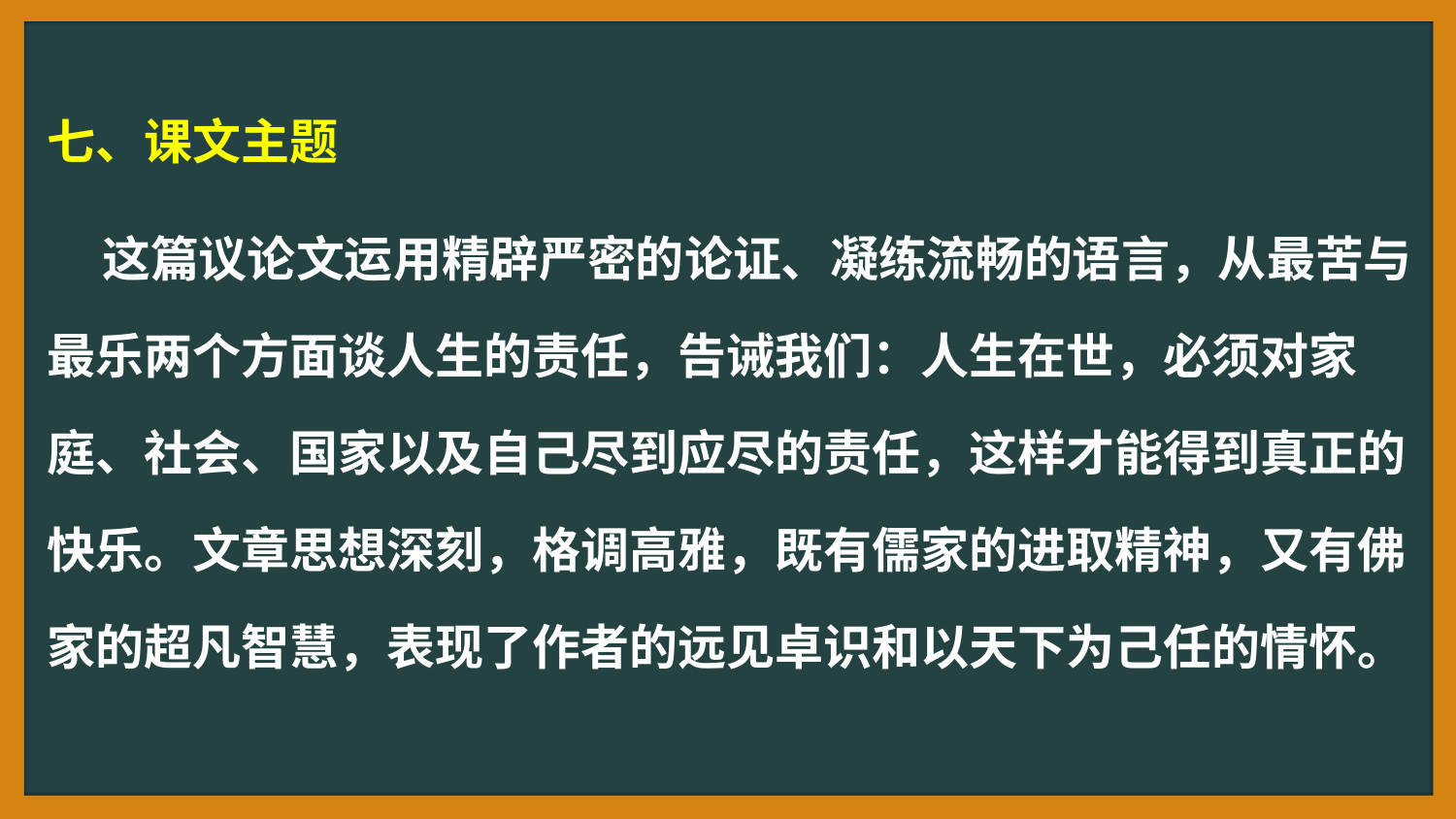

七、课文主题
    这篇议论文运用精辟严密的论证、凝练流畅的语言，从最苦与最乐两个方面谈人生的责任，告诫我们：人生在世，必须对家庭、社会、国家以及自己尽到应尽的责任，这样才能得到真正的快乐。文章思想深刻，格调高雅，既有儒家的进取精神，又有佛家的超凡智慧，表现了作者的远见卓识和以天下为己任的情怀。